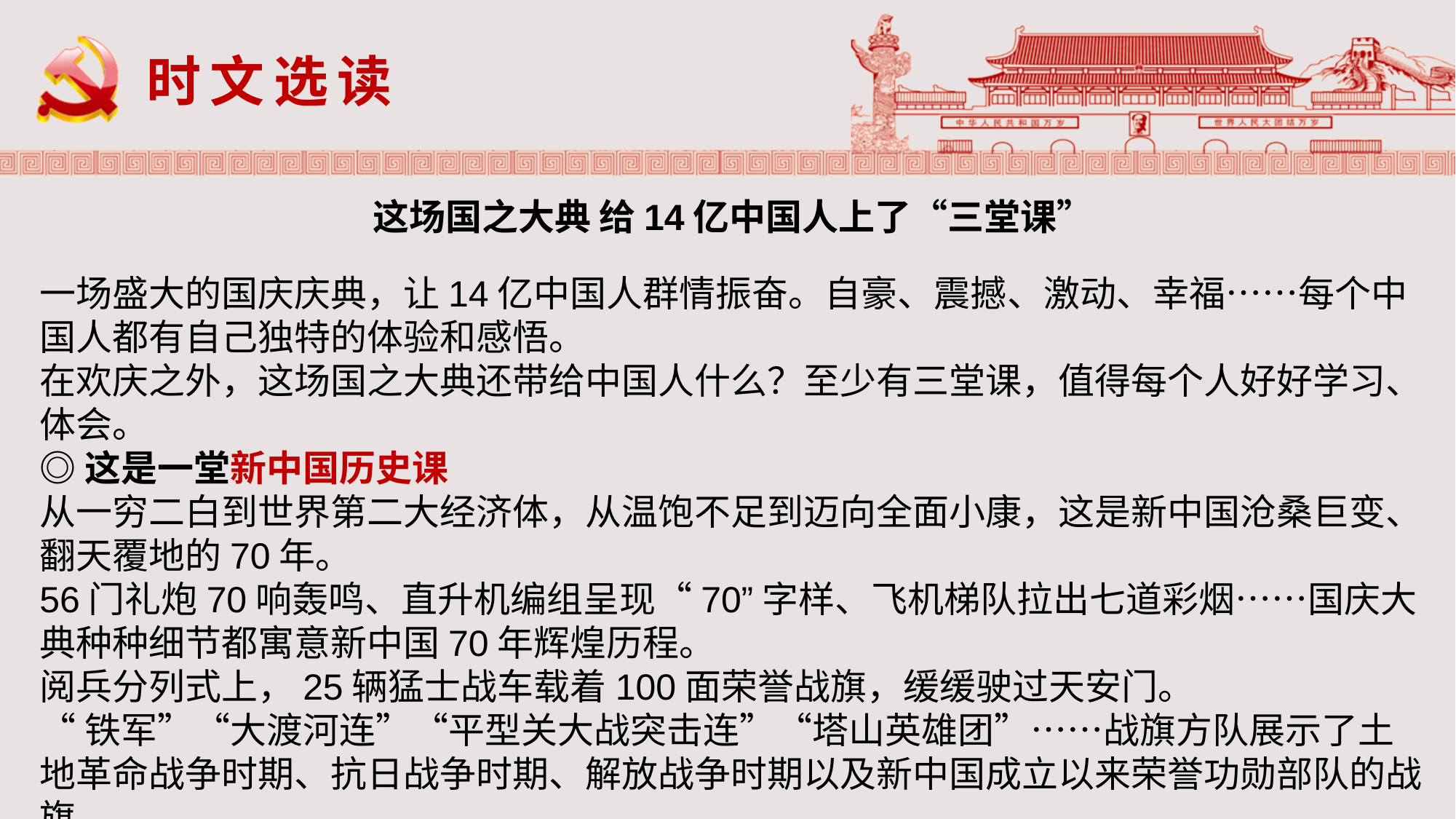

时文选读
这场国之大典 给14亿中国人上了“三堂课”

一场盛大的国庆庆典，让14亿中国人群情振奋。自豪、震撼、激动、幸福……每个中国人都有自己独特的体验和感悟。
在欢庆之外，这场国之大典还带给中国人什么？至少有三堂课，值得每个人好好学习、体会。
◎这是一堂新中国历史课
从一穷二白到世界第二大经济体，从温饱不足到迈向全面小康，这是新中国沧桑巨变、翻天覆地的70年。
56门礼炮70响轰鸣、直升机编组呈现“70”字样、飞机梯队拉出七道彩烟……国庆大典种种细节都寓意新中国70年辉煌历程。
阅兵分列式上，25辆猛士战车载着100面荣誉战旗，缓缓驶过天安门。
“铁军”“大渡河连”“平型关大战突击连”“塔山英雄团”……战旗方队展示了土地革命战争时期、抗日战争时期、解放战争时期以及新中国成立以来荣誉功勋部队的战旗。